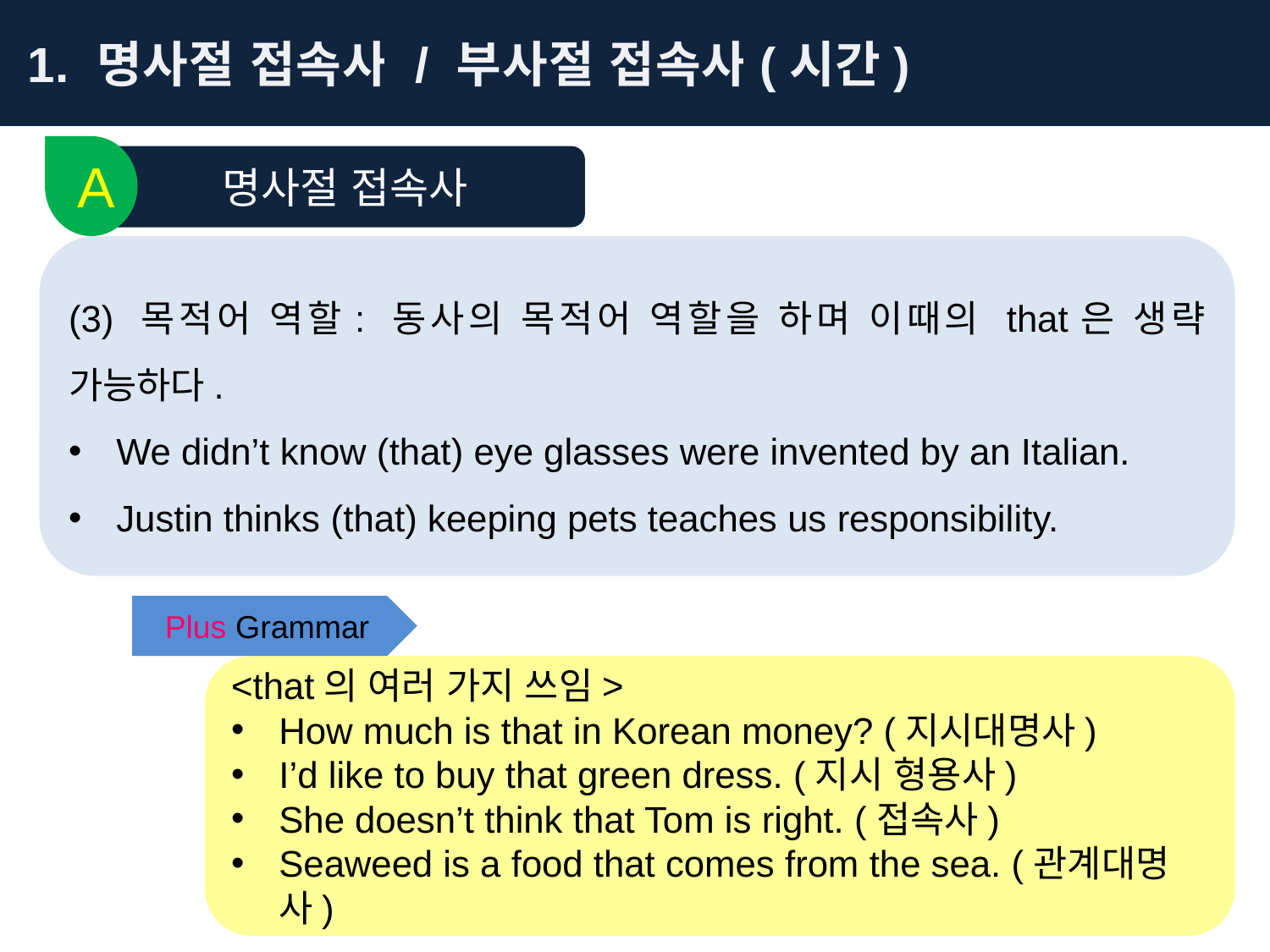

1. 명사절 접속사 / 부사절 접속사(시간)

A
명사절 접속사
(3) 목적어 역할: 동사의 목적어 역할을 하며 이때의 that은 생략 가능하다.
We didn’t know (that) eye glasses were invented by an Italian.
Justin thinks (that) keeping pets teaches us responsibility.
Plus Grammar
<that의 여러 가지 쓰임>
How much is that in Korean money? (지시대명사)
I’d like to buy that green dress. (지시 형용사)
She doesn’t think that Tom is right. (접속사)
Seaweed is a food that comes from the sea. (관계대명사)